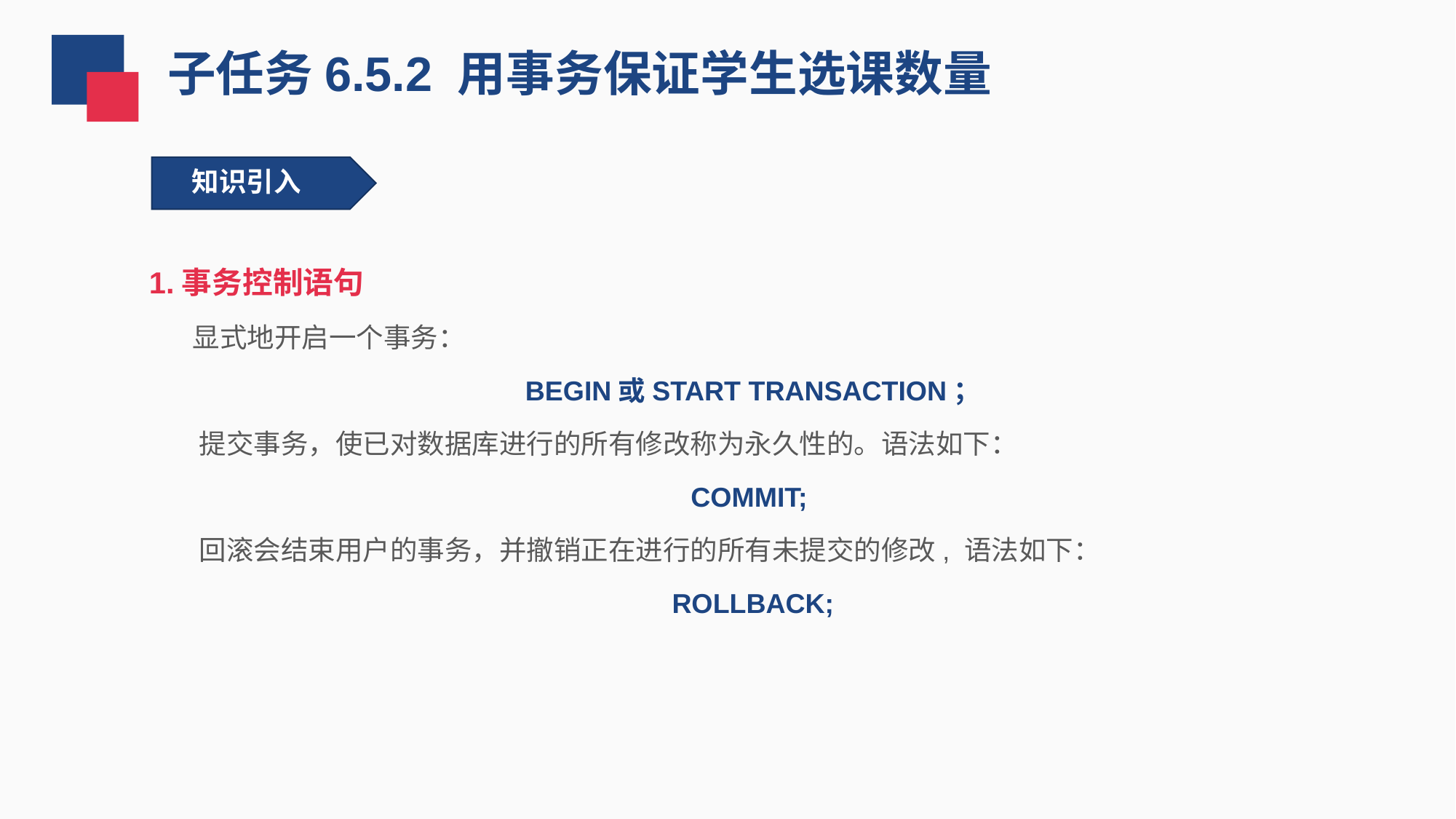

子任务6.5.2 用事务保证学生选课数量

知识引入
1.事务控制语句
      显式地开启一个事务：
BEGIN或START TRANSACTION；
       提交事务，使已对数据库进行的所有修改称为永久性的。语法如下：
COMMIT;
       回滚会结束用户的事务，并撤销正在进行的所有未提交的修改, 语法如下：
ROLLBACK;